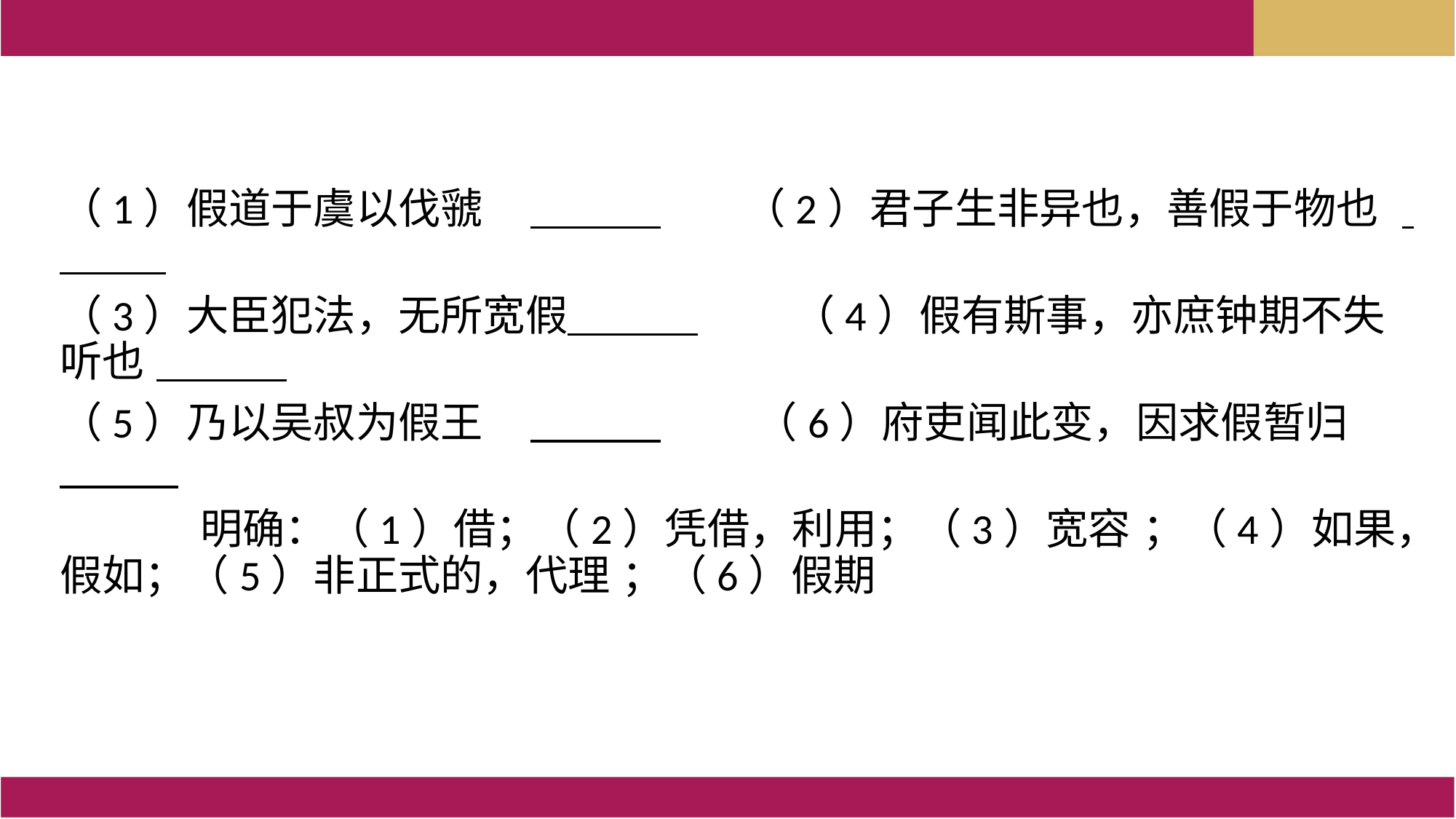

（1）假道于虞以伐虢                      （2）君子生非异也，善假于物也
（3）大臣犯法，无所宽假                   （4）假有斯事，亦庶钟期不失听也
（5）乃以吴叔为假王                       （6）府吏闻此变，因求假暂归
           明确：（1）借；（2）凭借，利用；（3）宽容 ；（4）如果，假如；（5）非正式的，代理 ；（6）假期